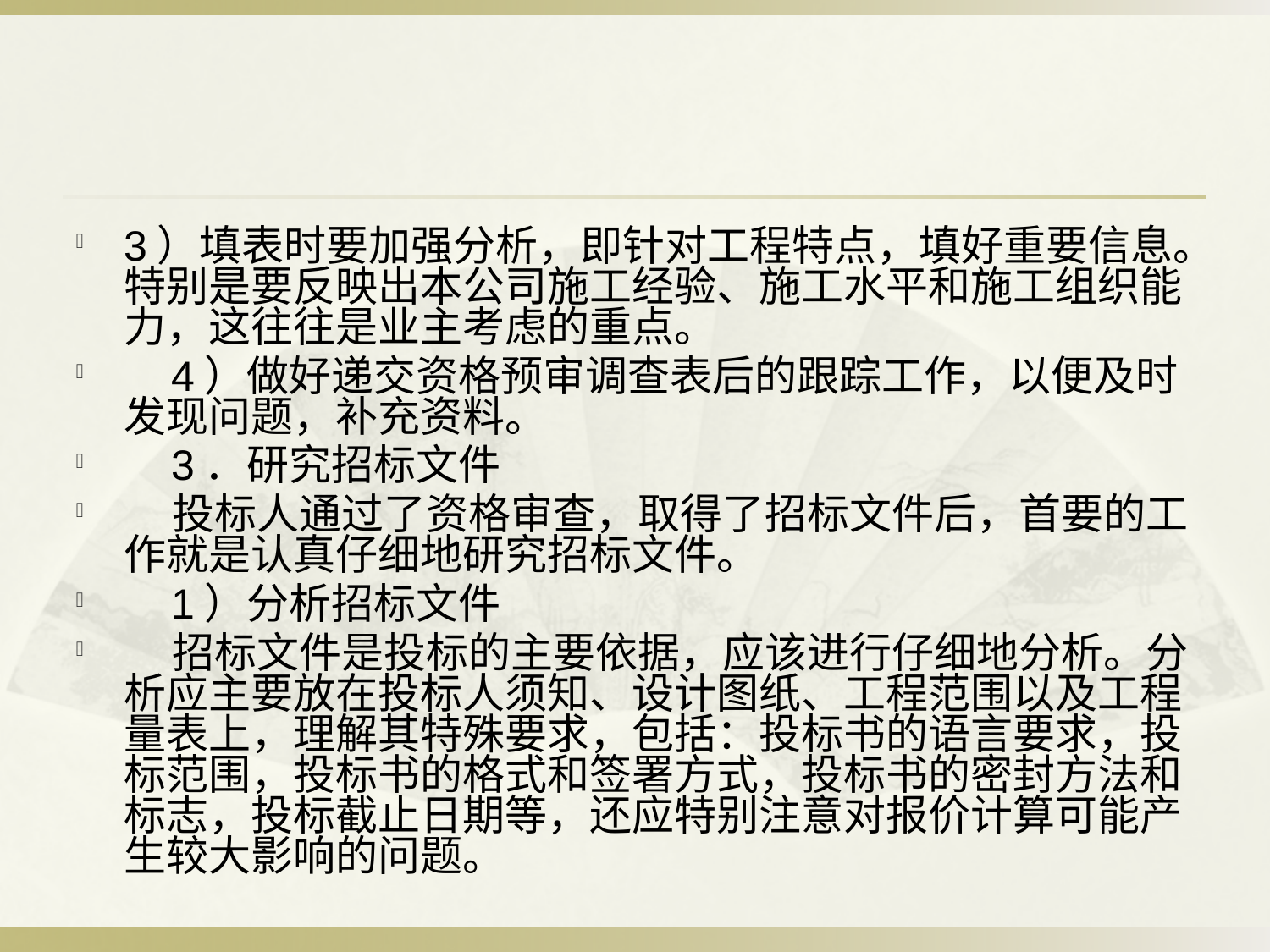

#
3）填表时要加强分析，即针对工程特点，填好重要信息。特别是要反映出本公司施工经验、施工水平和施工组织能力，这往往是业主考虑的重点。
    4）做好递交资格预审调查表后的跟踪工作，以便及时发现问题，补充资料。
    3．研究招标文件
    投标人通过了资格审查，取得了招标文件后，首要的工作就是认真仔细地研究招标文件。
    1）分析招标文件
    招标文件是投标的主要依据，应该进行仔细地分析。分析应主要放在投标人须知、设计图纸、工程范围以及工程量表上，理解其特殊要求，包括：投标书的语言要求，投标范围，投标书的格式和签署方式，投标书的密封方法和标志，投标截止日期等，还应特别注意对报价计算可能产生较大影响的问题。